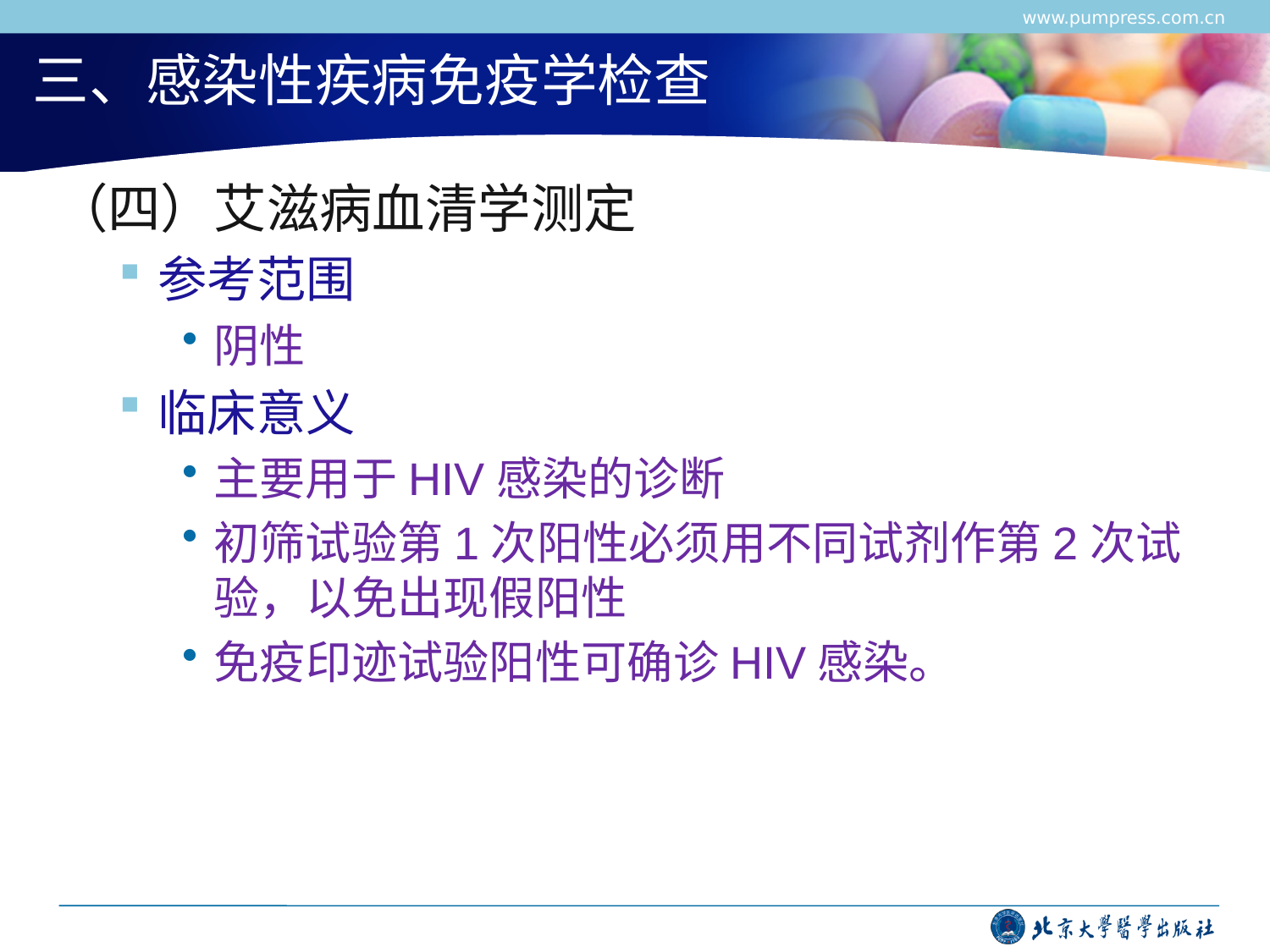

www.pumpress.com.cn
# 三、感染性疾病免疫学检查
（四）艾滋病血清学测定
参考范围
阴性
临床意义
主要用于HIV感染的诊断
初筛试验第1次阳性必须用不同试剂作第2次试验，以免出现假阳性
免疫印迹试验阳性可确诊HIV感染。